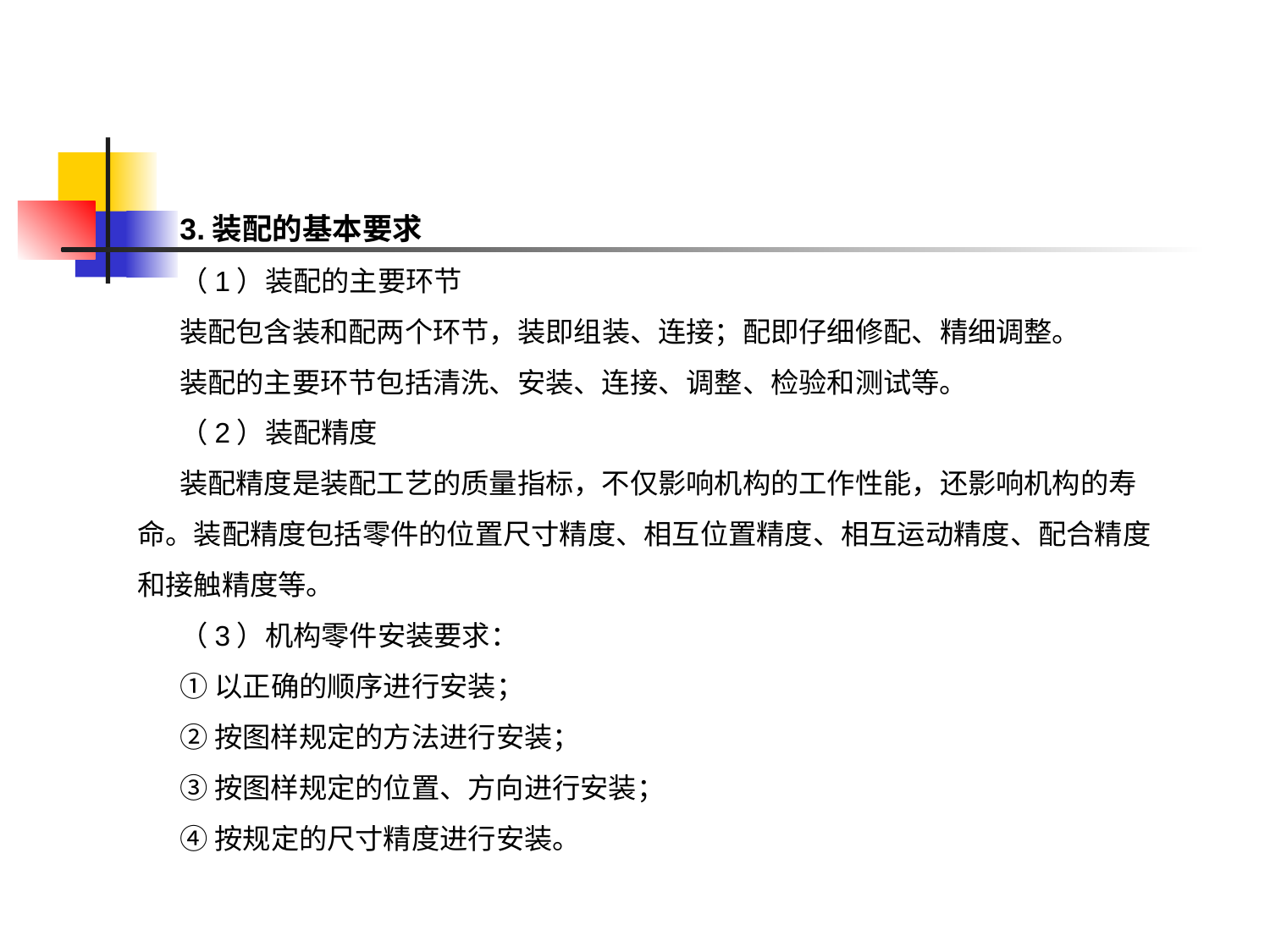

3.装配的基本要求
（1）装配的主要环节
装配包含装和配两个环节，装即组装、连接；配即仔细修配、精细调整。
装配的主要环节包括清洗、安装、连接、调整、检验和测试等。
（2）装配精度
装配精度是装配工艺的质量指标，不仅影响机构的工作性能，还影响机构的寿命。装配精度包括零件的位置尺寸精度、相互位置精度、相互运动精度、配合精度和接触精度等。
（3）机构零件安装要求：
①以正确的顺序进行安装；
②按图样规定的方法进行安装；
③按图样规定的位置、方向进行安装；
④按规定的尺寸精度进行安装。